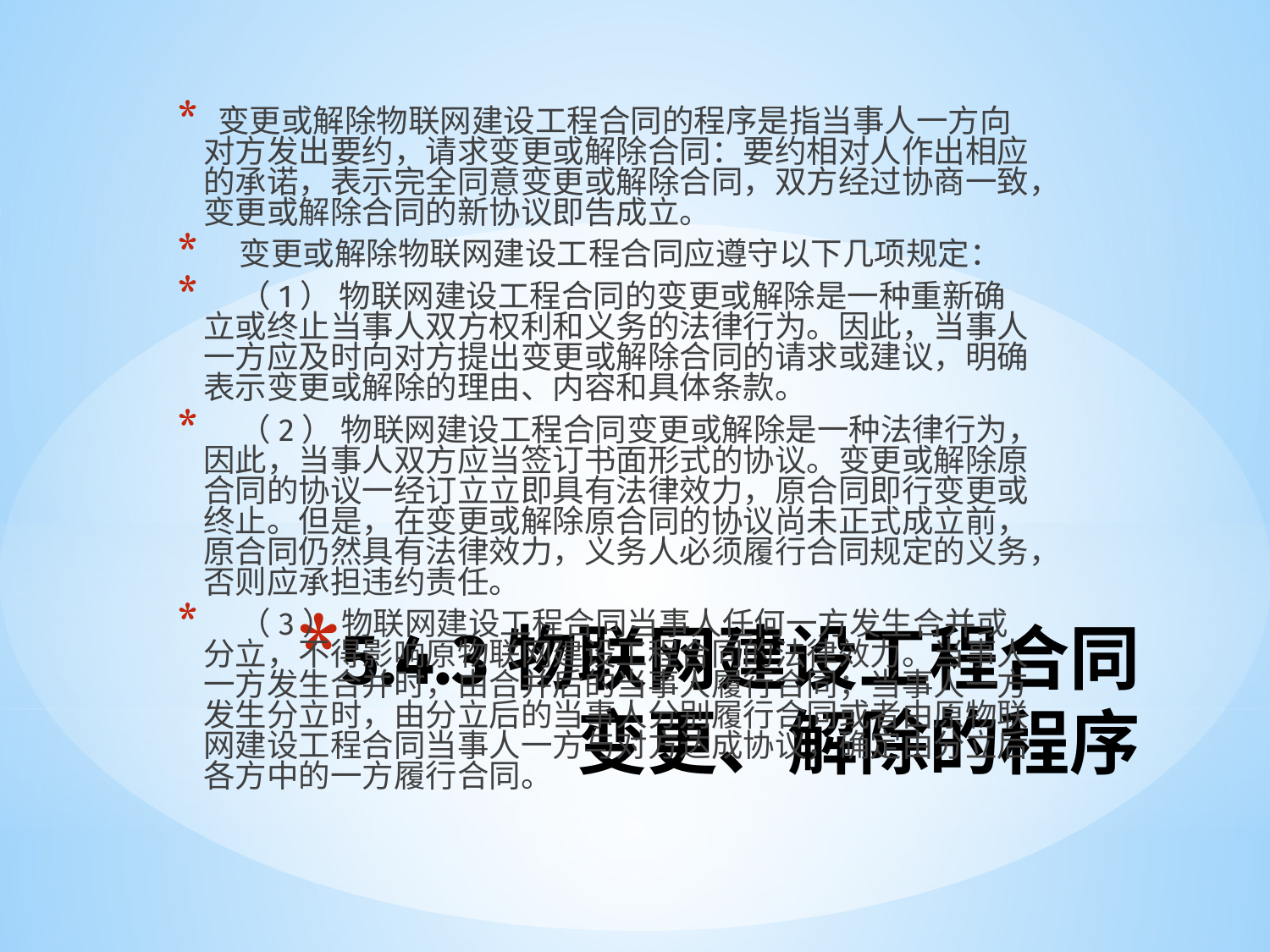

变更或解除物联网建设工程合同的程序是指当事人一方向对方发出要约，请求变更或解除合同：要约相对人作出相应的承诺，表示完全同意变更或解除合同，双方经过协商一致，变更或解除合同的新协议即告成立。
    变更或解除物联网建设工程合同应遵守以下几项规定：
    （1） 物联网建设工程合同的变更或解除是一种重新确立或终止当事人双方权利和义务的法律行为。因此，当事人一方应及时向对方提出变更或解除合同的请求或建议，明确表示变更或解除的理由、内容和具体条款。
    （2） 物联网建设工程合同变更或解除是一种法律行为，因此，当事人双方应当签订书面形式的协议。变更或解除原合同的协议一经订立立即具有法律效力，原合同即行变更或终止。但是，在变更或解除原合同的协议尚未正式成立前，原合同仍然具有法律效力，义务人必须履行合同规定的义务，否则应承担违约责任。
    （3） 物联网建设工程合同当事人任何一方发生合并或分立，不得影响原物联网建设工程合同的法律效力。当事人一方发生合并时，由合并后的当事人履行合同；当事人一方发生分立时，由分立后的当事人分别履行合同或者由原物联网建设工程合同当事人一方与对方达成协议，确定由分立后各方中的一方履行合同。
# 5.4.3物联网建设工程合同变更、解除的程序